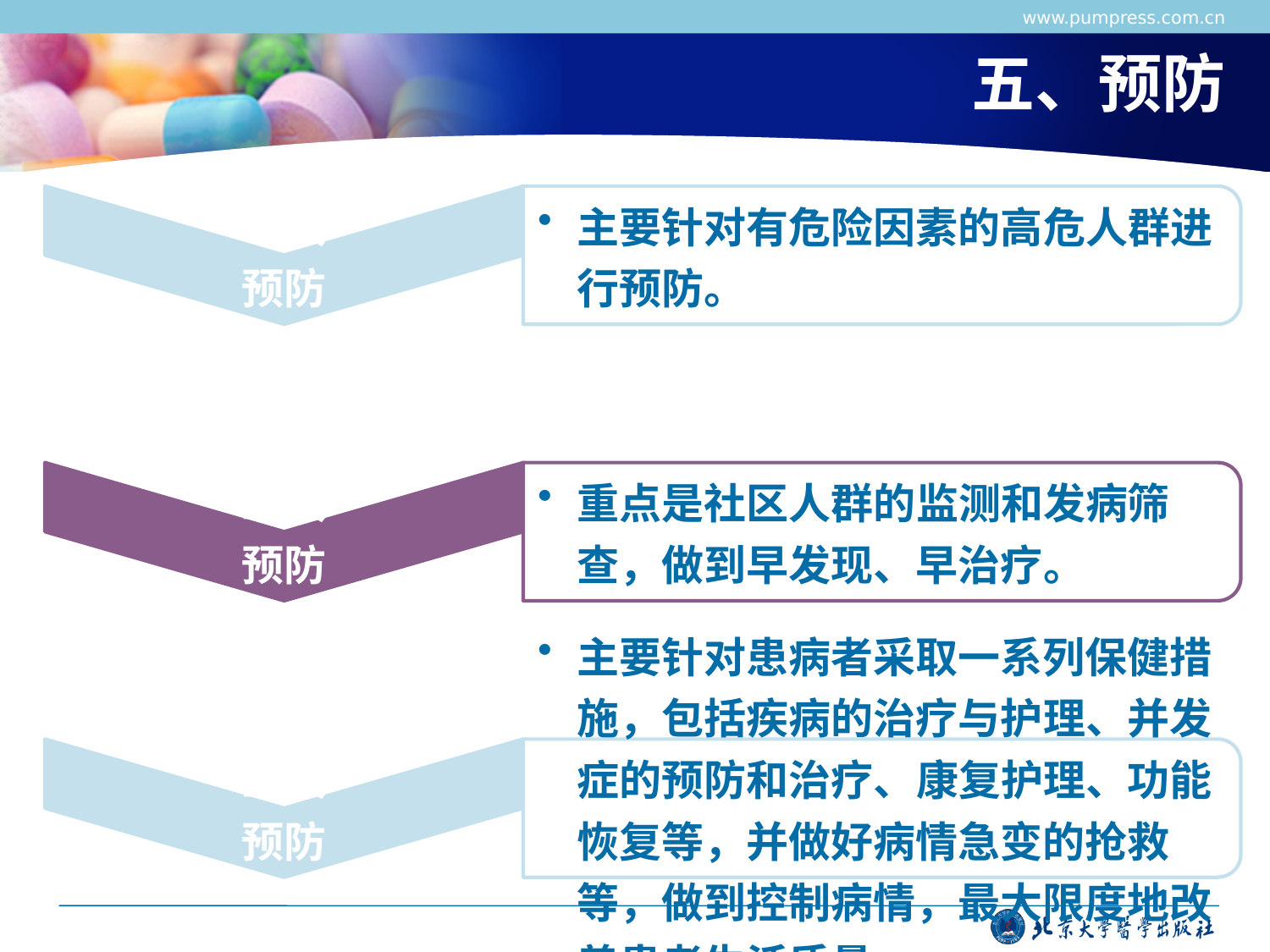

www.pumpress.com.cn
# 五、预防
一级
预防
二级
预防
三级
预防